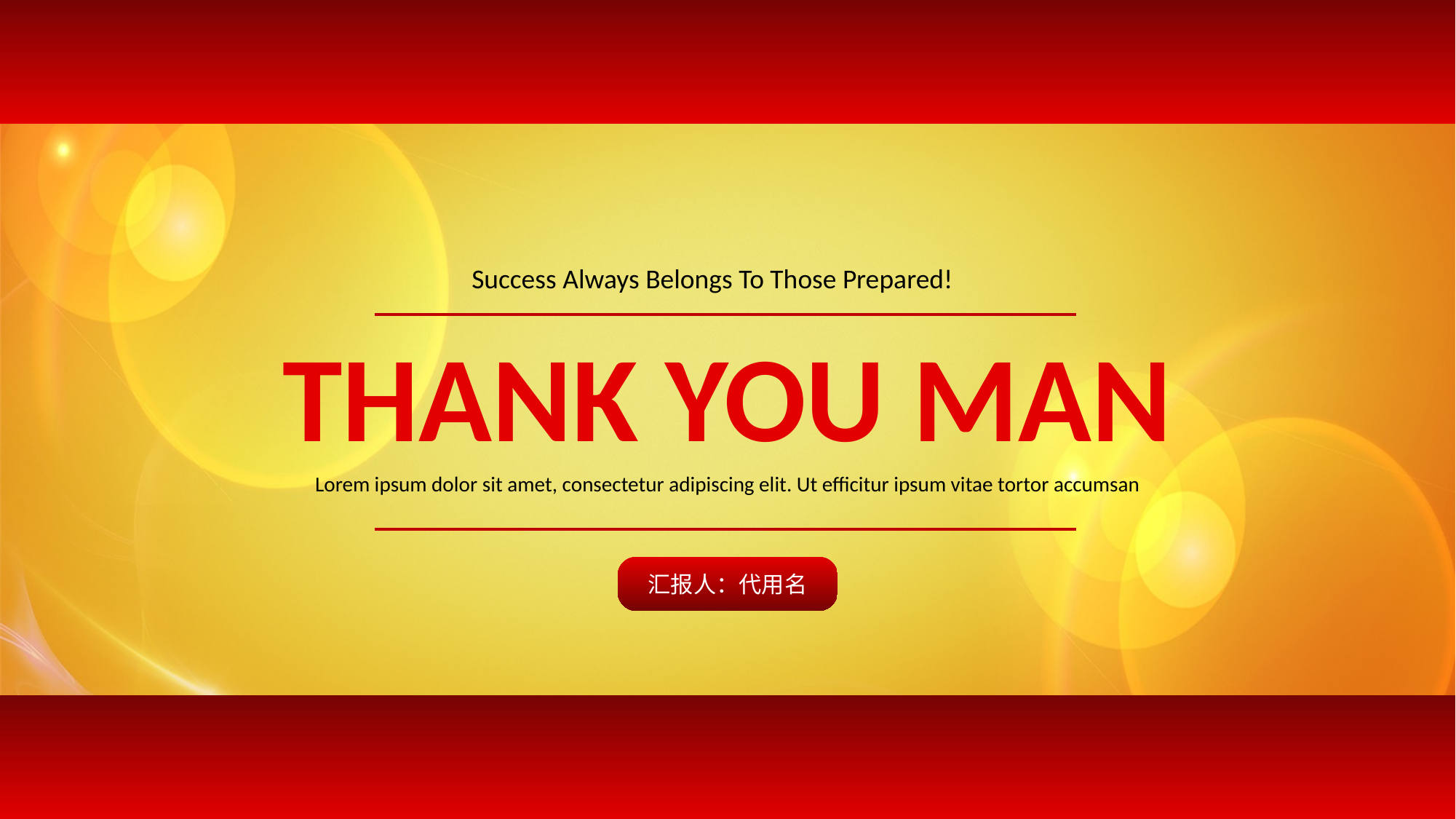

Success Always Belongs To Those Prepared!
THANK YOU MAN
Lorem ipsum dolor sit amet, consectetur adipiscing elit. Ut efficitur ipsum vitae tortor accumsan
汇报人：代用名